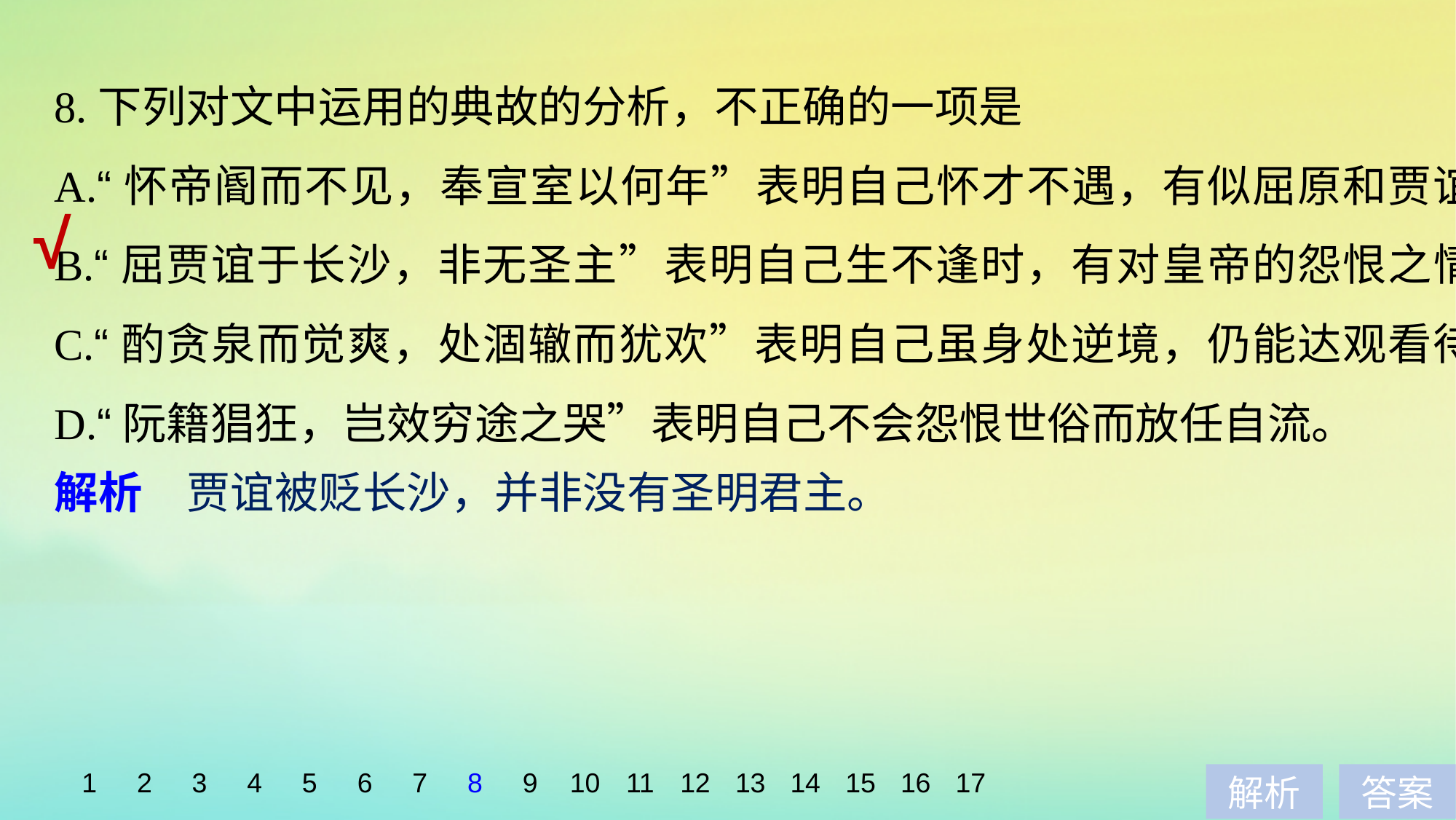

8.下列对文中运用的典故的分析，不正确的一项是
A.“怀帝阍而不见，奉宣室以何年”表明自己怀才不遇，有似屈原和贾谊。
B.“屈贾谊于长沙，非无圣主”表明自己生不逢时，有对皇帝的怨恨之情。
C.“酌贪泉而觉爽，处涸辙而犹欢”表明自己虽身处逆境，仍能达观看待。
D.“阮籍猖狂，岂效穷途之哭”表明自己不会怨恨世俗而放任自流。
√
解析　贾谊被贬长沙，并非没有圣明君主。
1
2
3
4
5
6
7
8
9
10
11
12
13
14
15
16
17
解析
答案